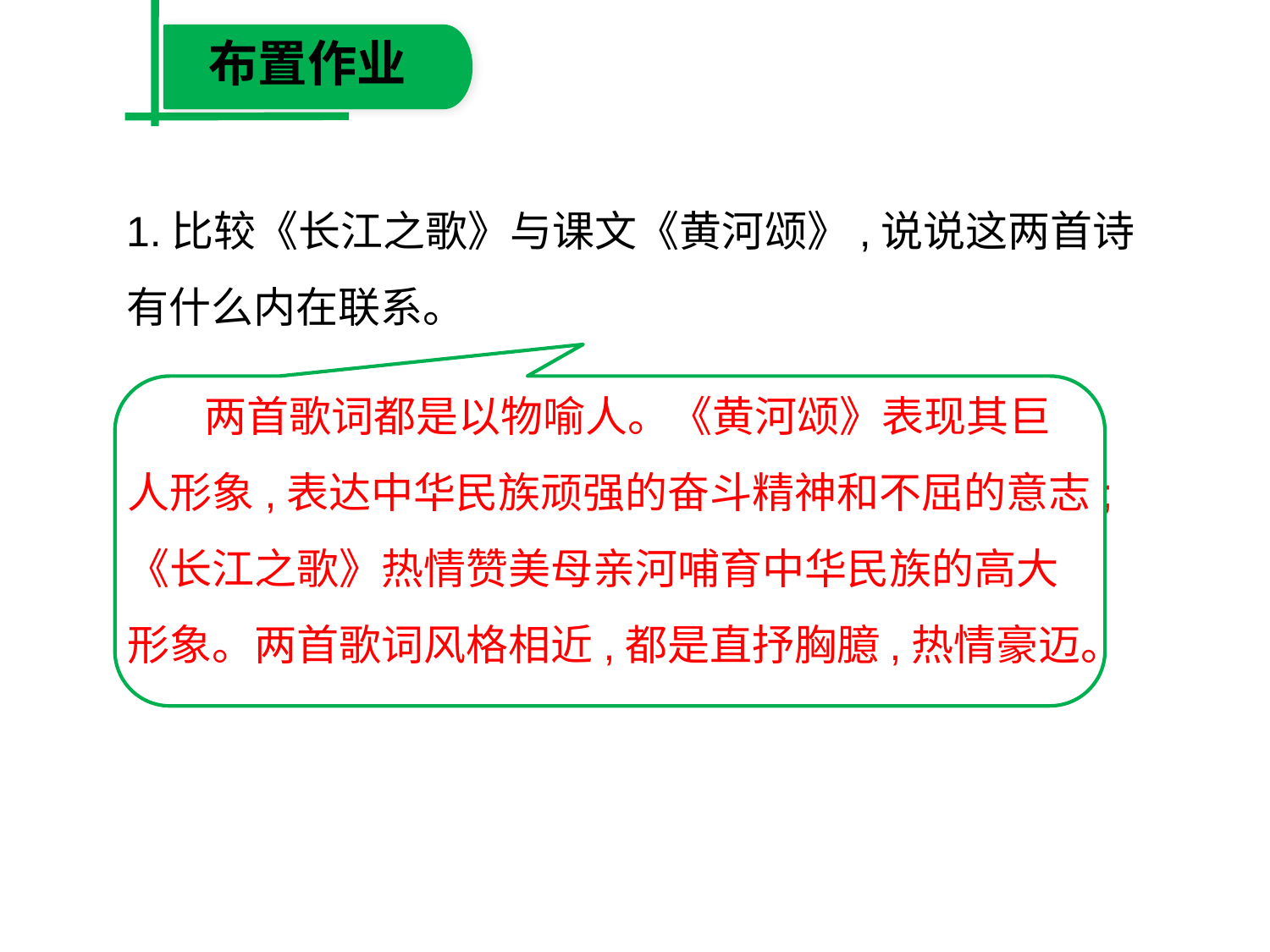

布置作业
1.比较《长江之歌》与课文《黄河颂》,说说这两首诗
有什么内在联系。
       两首歌词都是以物喻人。《黄河颂》表现其巨人形象,表达中华民族顽强的奋斗精神和不屈的意志;《长江之歌》热情赞美母亲河哺育中华民族的高大形象。两首歌词风格相近,都是直抒胸臆,热情豪迈。